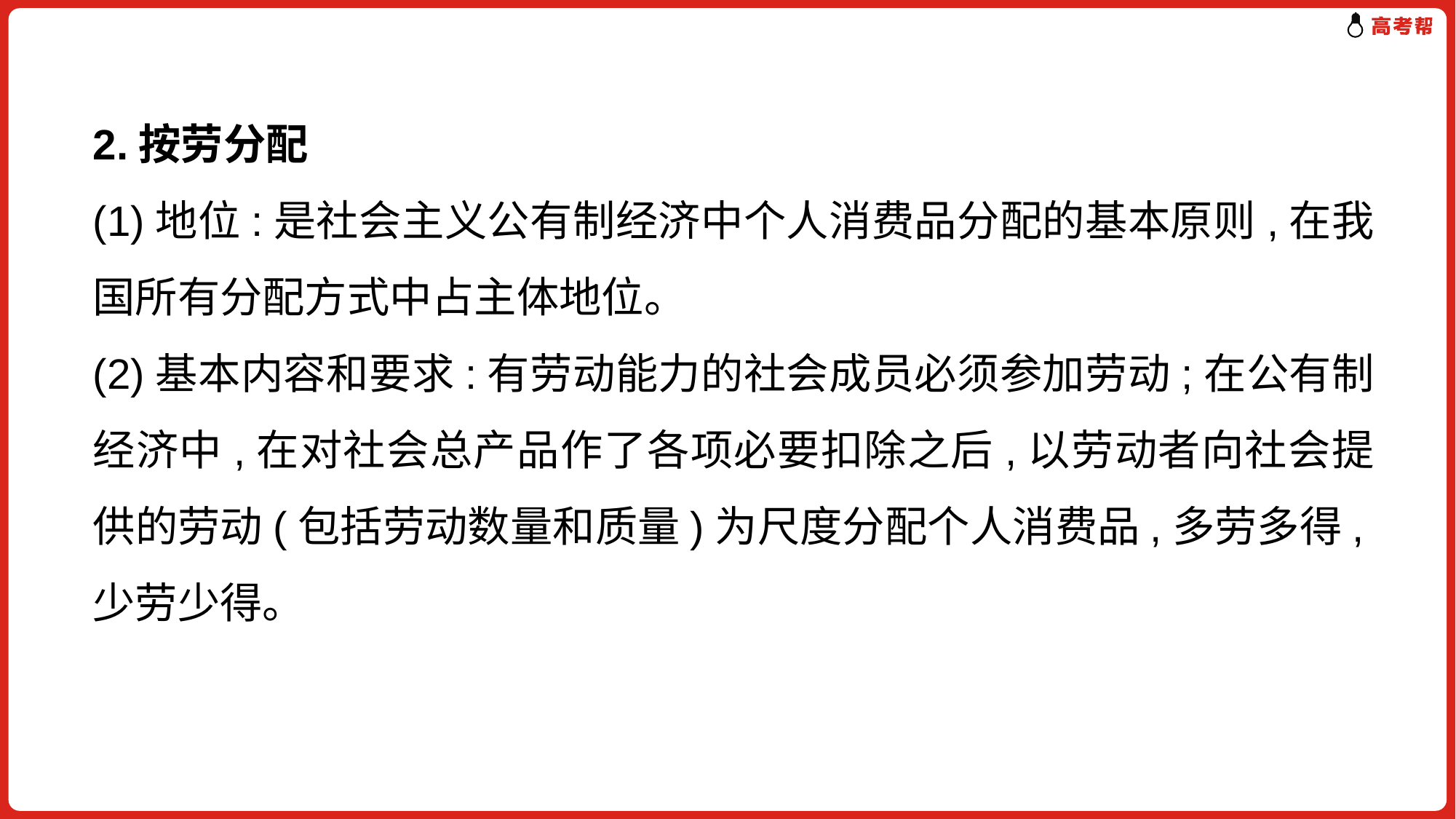

2.按劳分配
(1)地位:是社会主义公有制经济中个人消费品分配的基本原则,在我国所有分配方式中占主体地位。
(2)基本内容和要求:有劳动能力的社会成员必须参加劳动;在公有制经济中,在对社会总产品作了各项必要扣除之后,以劳动者向社会提供的劳动(包括劳动数量和质量)为尺度分配个人消费品,多劳多得,少劳少得。